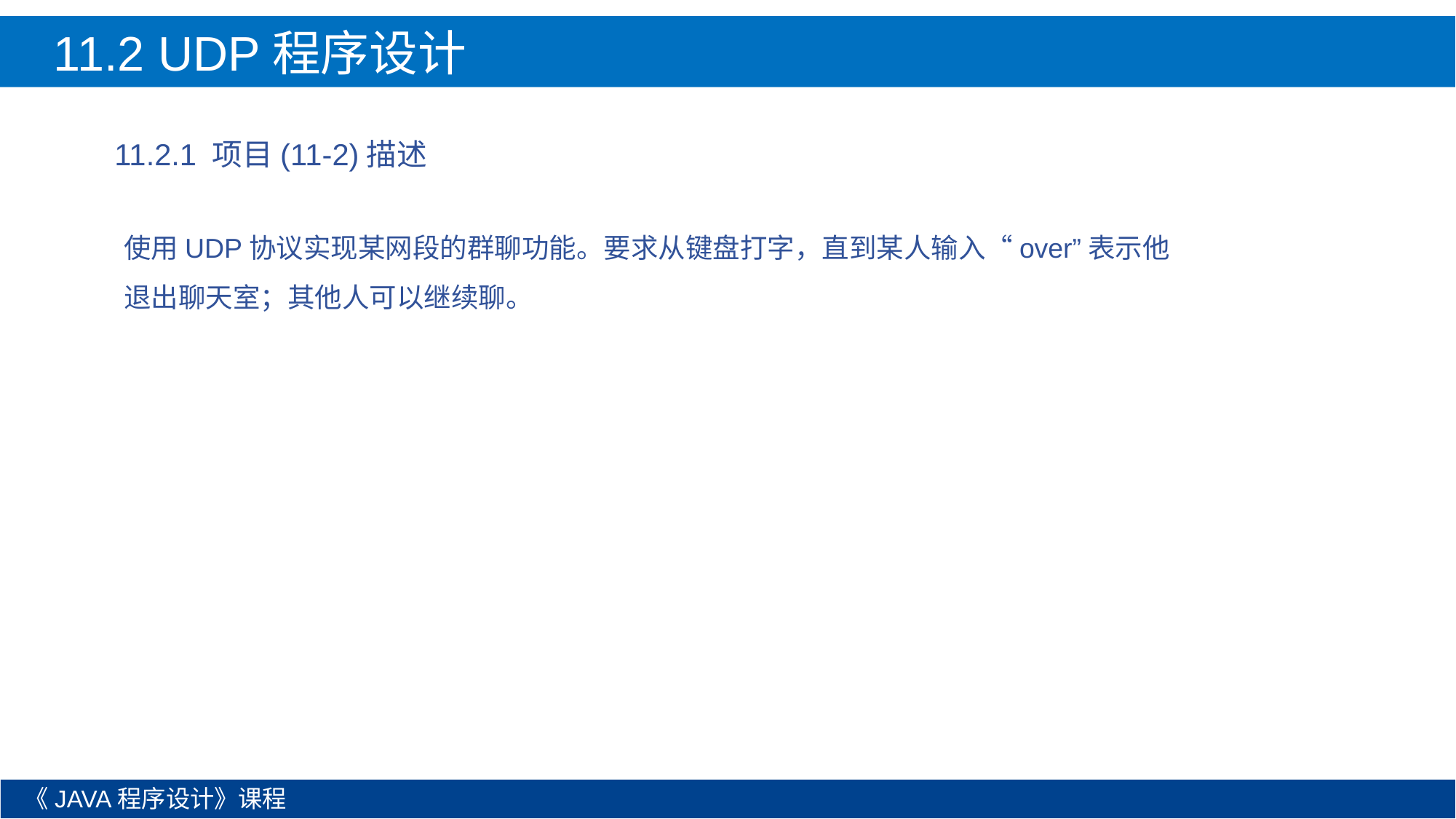

11.2 UDP程序设计
11.2.1 项目(11-2)描述
使用UDP协议实现某网段的群聊功能。要求从键盘打字，直到某人输入“over”表示他退出聊天室；其他人可以继续聊。
《JAVA程序设计》课程